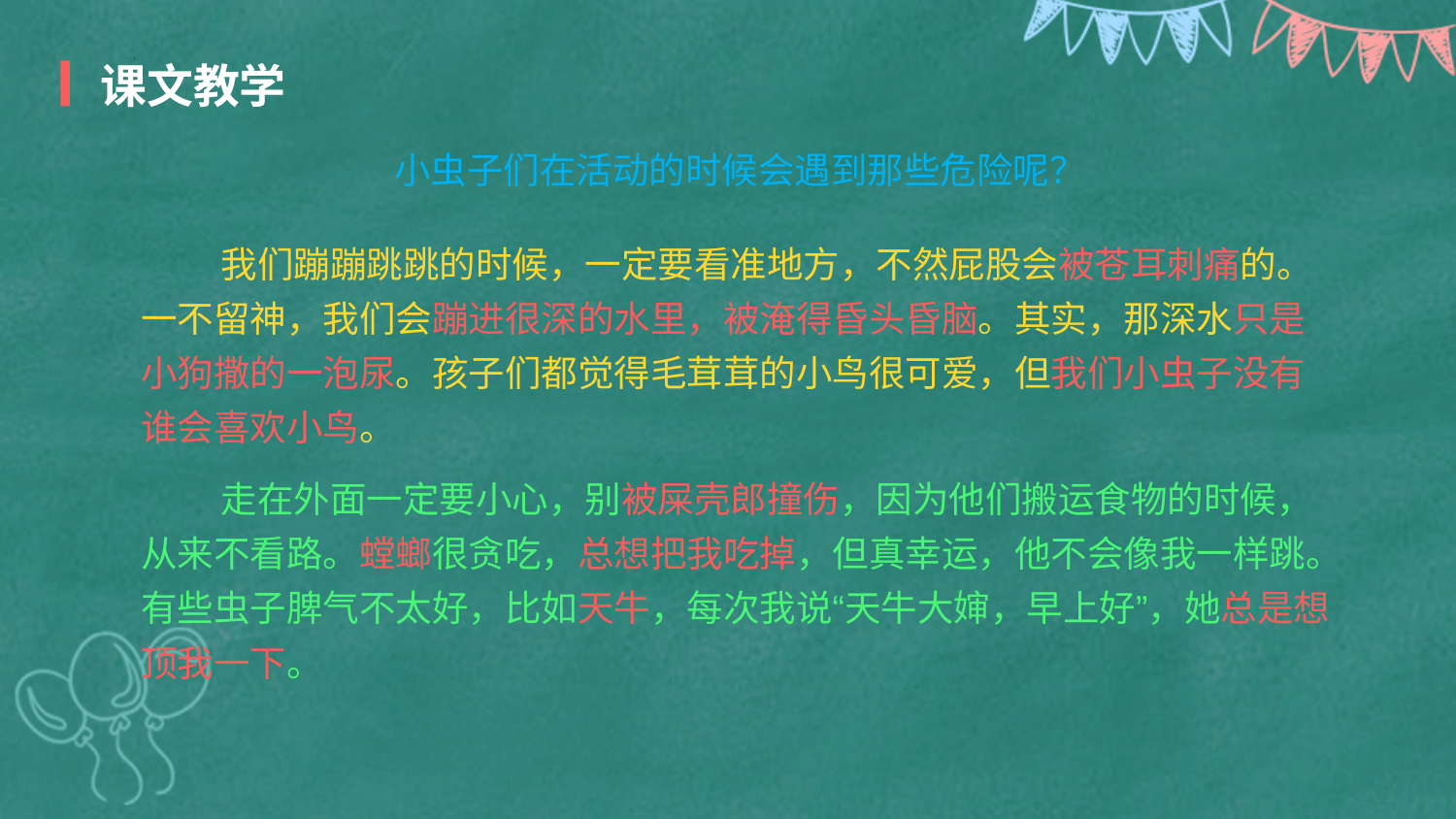

课文教学

小虫子们在活动的时候会遇到那些危险呢？
       我们蹦蹦跳跳的时候，一定要看准地方，不然屁股会被苍耳刺痛的。一不留神，我们会蹦进很深的水里，被淹得昏头昏脑。其实，那深水只是小狗撒的一泡尿。孩子们都觉得毛茸茸的小鸟很可爱，但我们小虫子没有谁会喜欢小鸟。
       走在外面一定要小心，别被屎壳郎撞伤，因为他们搬运食物的时候，从来不看路。螳螂很贪吃，总想把我吃掉，但真幸运，他不会像我一样跳。有些虫子脾气不太好，比如天牛，每次我说“天牛大婶，早上好”，她总是想顶我一下。